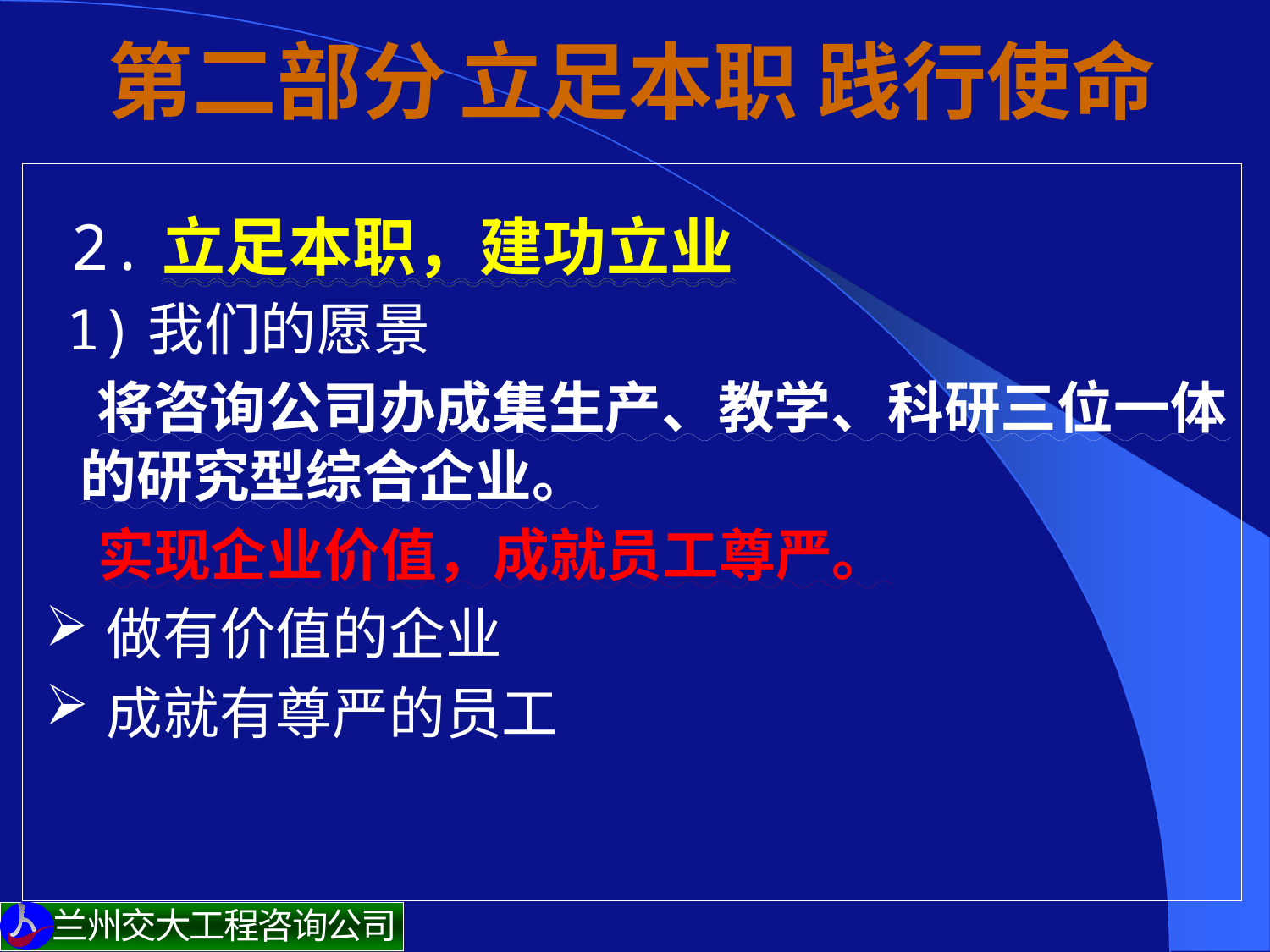

# 第二部分 立足本职 践行使命
 2.立足本职，建功立业
 1)我们的愿景
    将咨询公司办成集生产、教学、科研三位一体的研究型综合企业。
    实现企业价值，成就员工尊严。
做有价值的企业
成就有尊严的员工